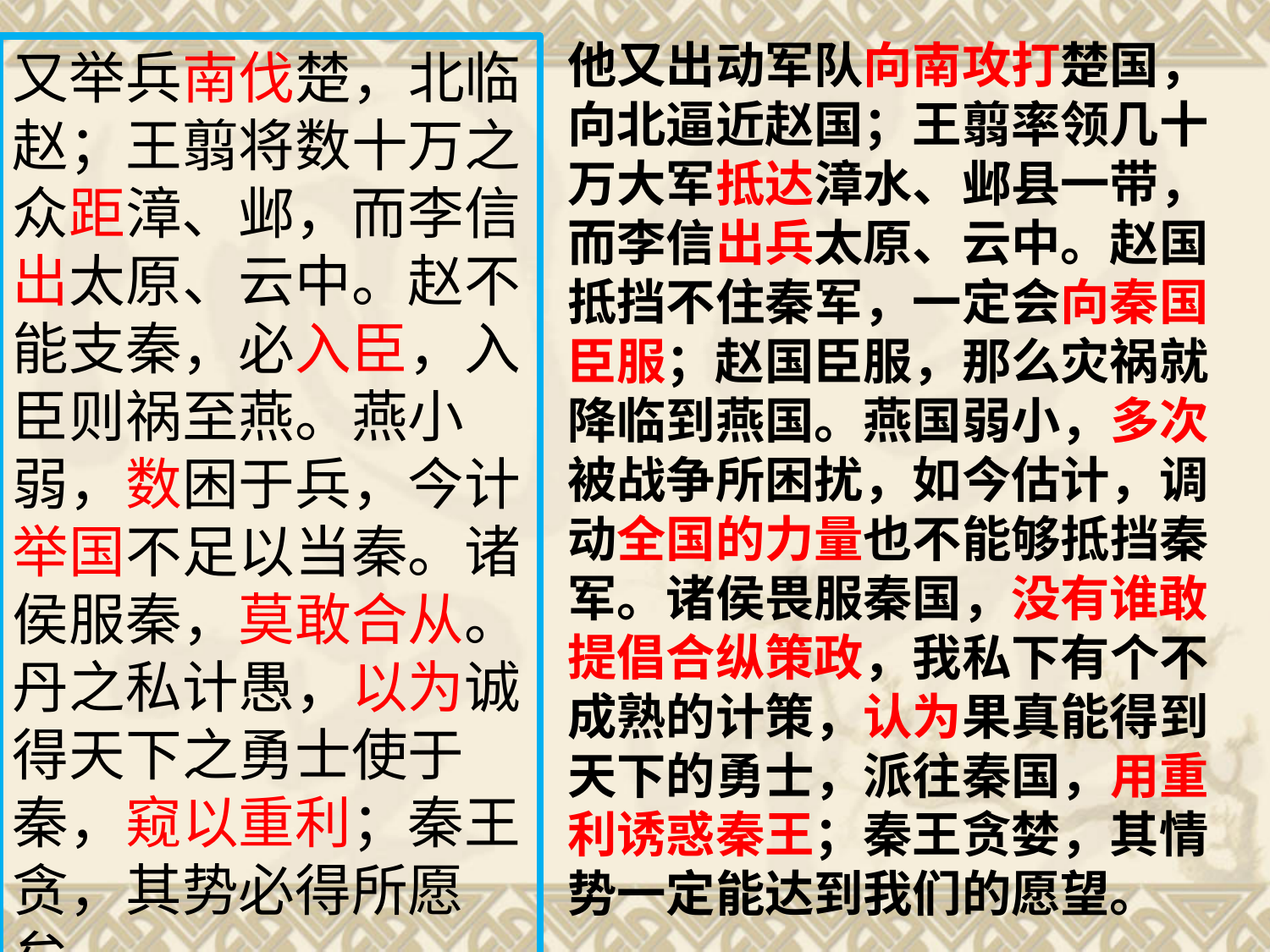

他又出动军队向南攻打楚国，向北逼近赵国；王翦率领几十万大军抵达漳水、邺县一带，而李信出兵太原、云中。赵国抵挡不住秦军，一定会向秦国臣服；赵国臣服，那么灾祸就降临到燕国。燕国弱小，多次被战争所困扰，如今估计，调动全国的力量也不能够抵挡秦军。诸侯畏服秦国，没有谁敢提倡合纵策政，我私下有个不成熟的计策，认为果真能得到天下的勇士，派往秦国，用重利诱惑秦王；秦王贪婪，其情势一定能达到我们的愿望。
又举兵南伐楚，北临赵；王翦将数十万之众距漳、邺，而李信出太原、云中。赵不能支秦，必入臣，入臣则祸至燕。燕小弱，数困于兵，今计举国不足以当秦。诸侯服秦，莫敢合从。丹之私计愚，以为诚得天下之勇士使于秦，窥以重利；秦王贪，其势必得所愿矣。